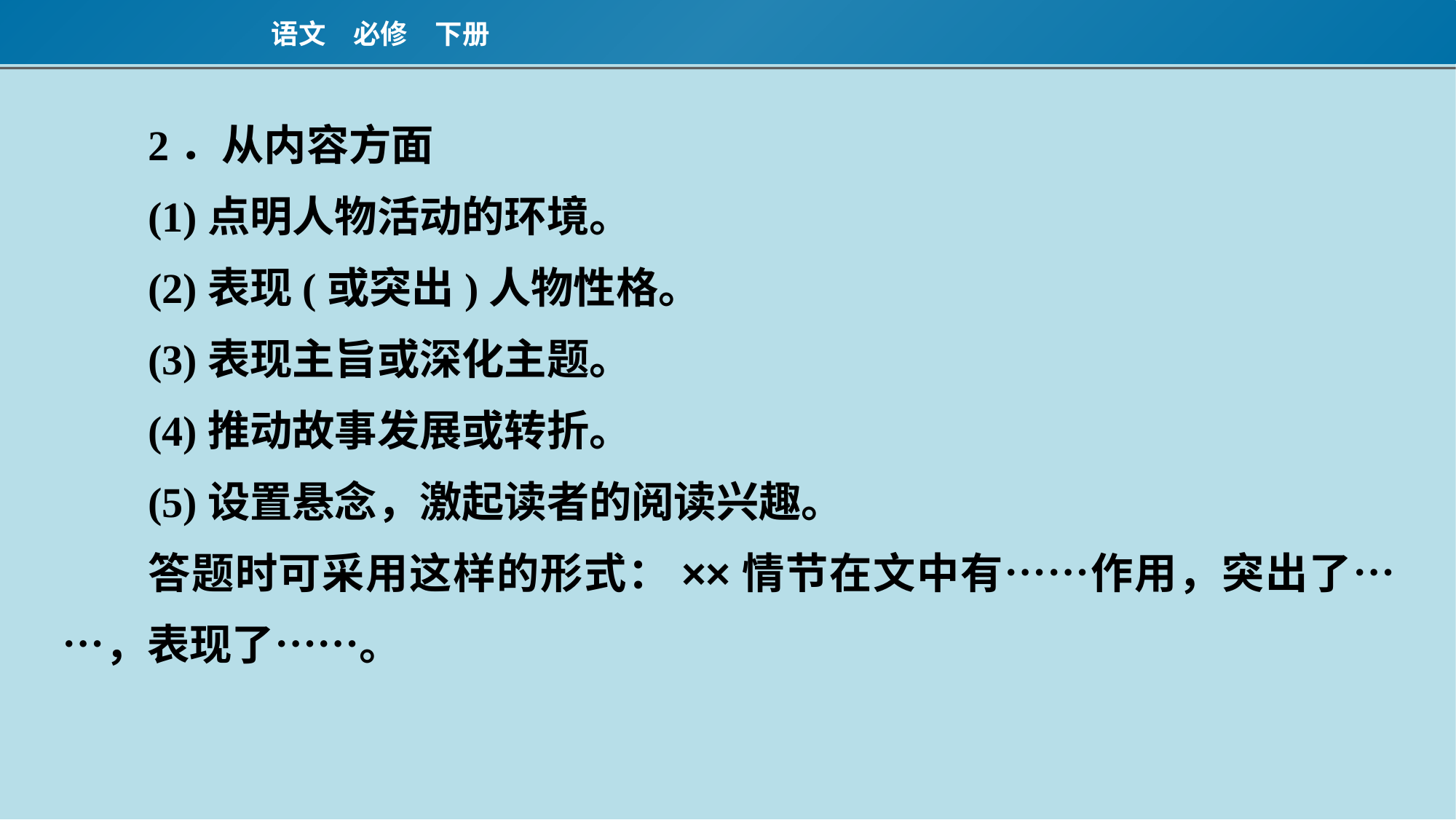

2．从内容方面
(1)点明人物活动的环境。
(2)表现(或突出)人物性格。
(3)表现主旨或深化主题。
(4)推动故事发展或转折。
(5)设置悬念，激起读者的阅读兴趣。
答题时可采用这样的形式：××情节在文中有……作用，突出了……，表现了……。